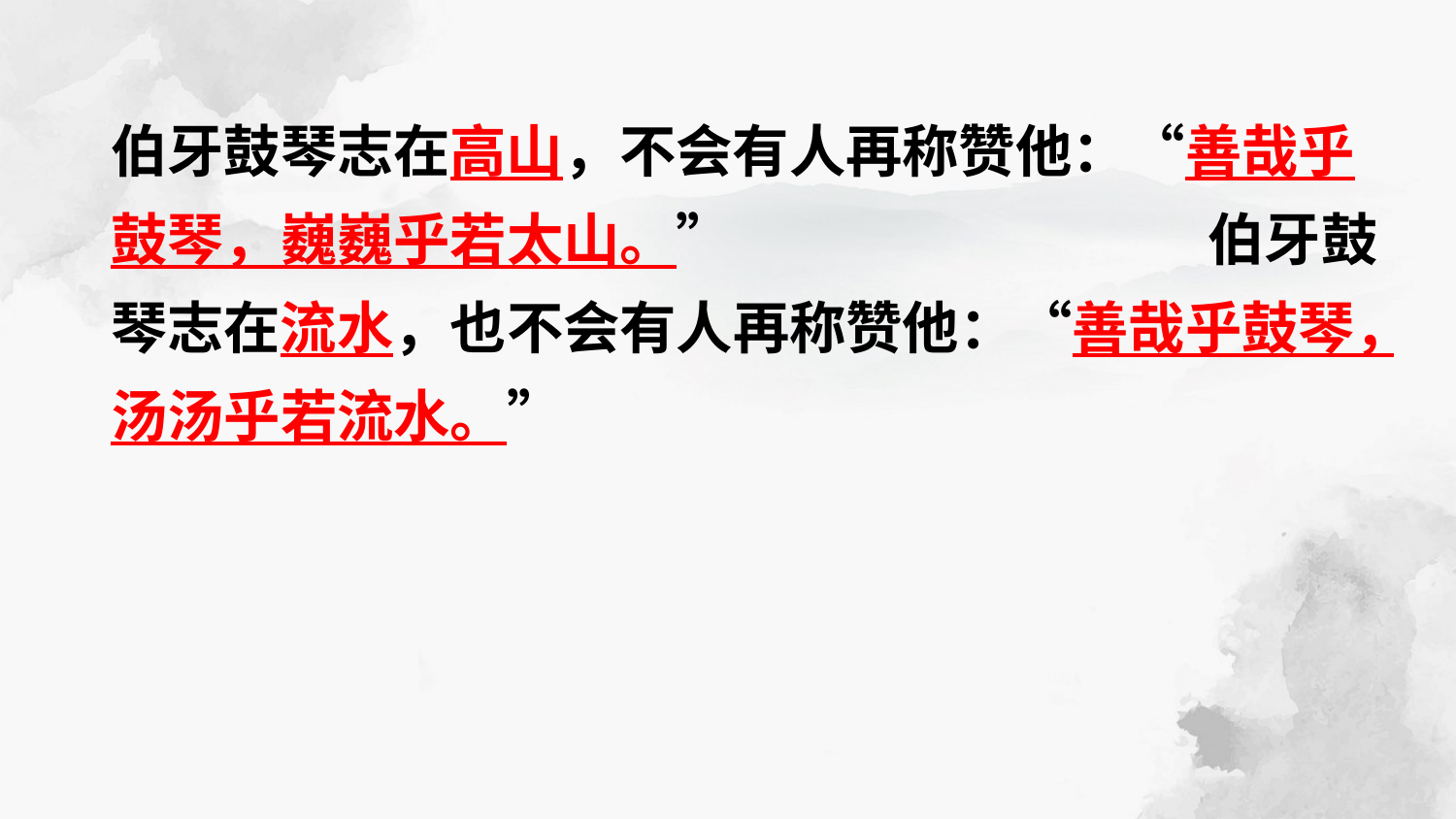

伯牙鼓琴志在高山，不会有人再称赞他：“善哉乎鼓琴，巍巍乎若太山。”                                     伯牙鼓琴志在流水，也不会有人再称赞他：“善哉乎鼓琴，汤汤乎若流水。”